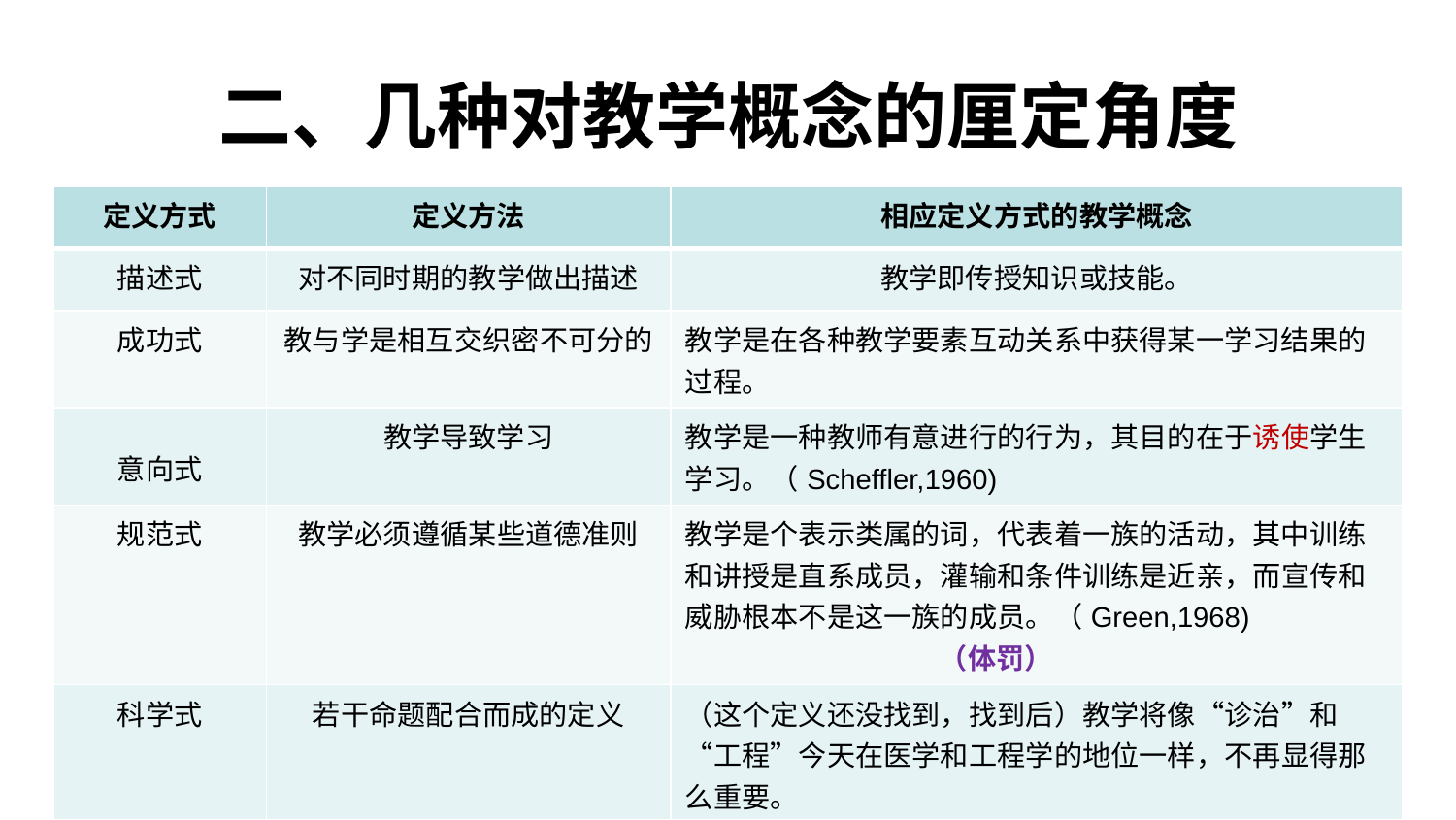

# 二、几种对教学概念的厘定角度
| 定义方式 | 定义方法 | 相应定义方式的教学概念 |
| --- | --- | --- |
| 描述式 | 对不同时期的教学做出描述 | 教学即传授知识或技能。 |
| 成功式 | 教与学是相互交织密不可分的 | 教学是在各种教学要素互动关系中获得某一学习结果的过程。 |
| 意向式 | 教学导致学习 | 教学是一种教师有意进行的行为，其目的在于诱使学生学习。（Scheffler,1960) |
| 规范式 | 教学必须遵循某些道德准则 | 教学是个表示类属的词，代表着一族的活动，其中训练和讲授是直系成员，灌输和条件训练是近亲，而宣传和威胁根本不是这一族的成员。（Green,1968) （体罚） |
| 科学式 | 若干命题配合而成的定义 | （这个定义还没找到，找到后）教学将像“诊治”和“工程”今天在医学和工程学的地位一样，不再显得那么重要。 |